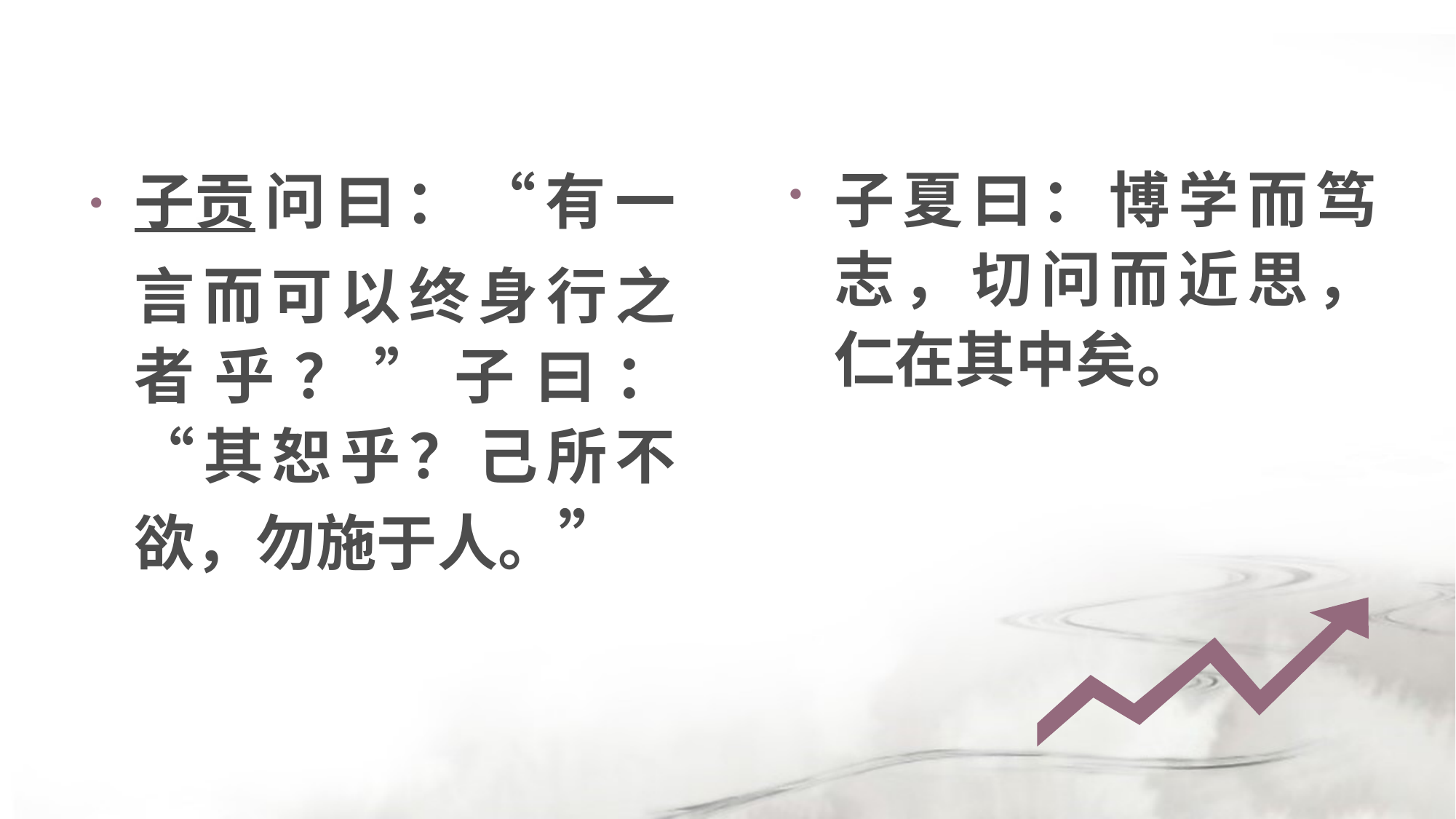

#
子贡问曰：“有一言而可以终身行之者乎？”子曰：“其恕乎？己所不欲，勿施于人。”

子夏曰：博学而笃志，切问而近思，仁在其中矣。